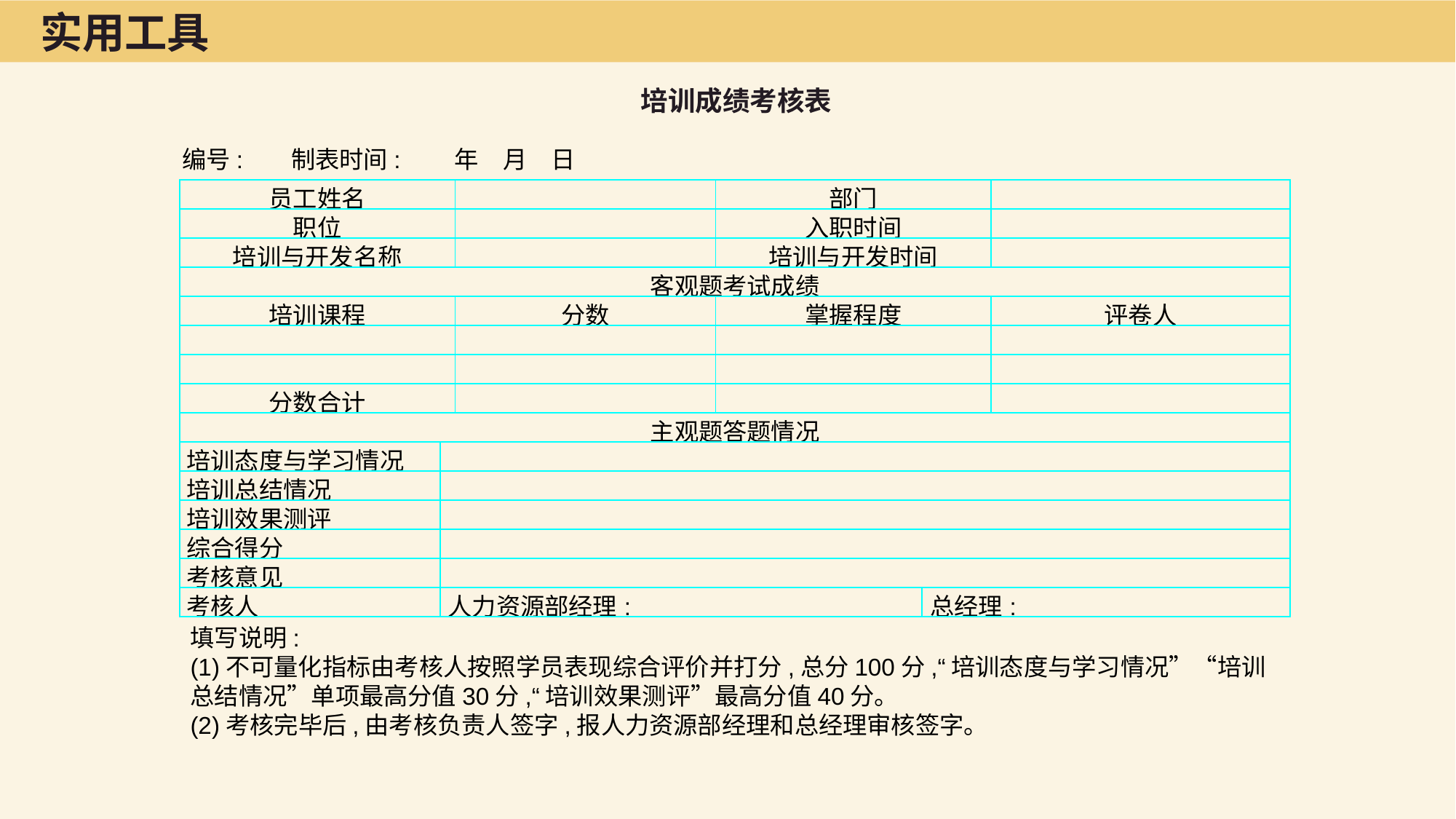

实用工具
培训成绩考核表
编号:	制表时间:　　年　月　日
| 员工姓名 |  |  | 部门 |  |  |
| --- | --- | --- | --- | --- | --- |
| 职位 |  |  | 入职时间 |  |  |
| 培训与开发名称 |  |  | 培训与开发时间 |  |  |
| 客观题考试成绩 |  |  |  |  |  |
| 培训课程 |  | 分数 | 掌握程度 |  | 评卷人 |
|  |  |  |  |  |  |
|  |  |  |  |  |  |
| 分数合计 |  |  |  |  |  |
| 主观题答题情况 |  |  |  |  |  |
| 培训态度与学习情况 |  |  |  |  |  |
| 培训总结情况 |  |  |  |  |  |
| 培训效果测评 |  |  |  |  |  |
| 综合得分 |  |  |  |  |  |
| 考核意见 |  |  |  |  |  |
| 考核人 | 人力资源部经理: |  |  | 总经理: |  |
填写说明:
(1)不可量化指标由考核人按照学员表现综合评价并打分,总分100分,“培训态度与学习情况”“培训总结情况”单项最高分值30分,“培训效果测评”最高分值40分。
(2)考核完毕后,由考核负责人签字,报人力资源部经理和总经理审核签字。